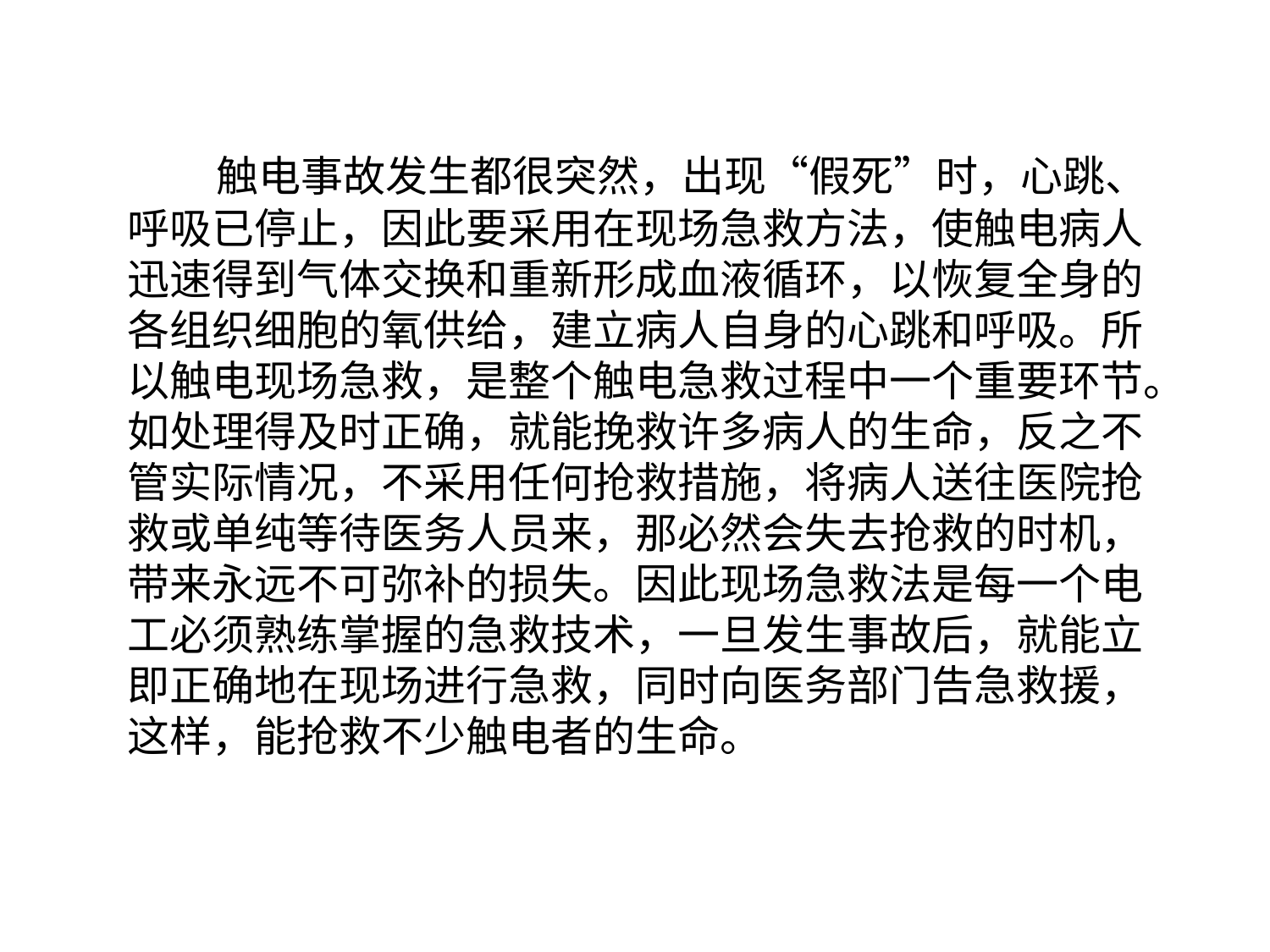

触电事故发生都很突然，出现“假死”时，心跳、呼吸已停止，因此要采用在现场急救方法，使触电病人迅速得到气体交换和重新形成血液循环，以恢复全身的各组织细胞的氧供给，建立病人自身的心跳和呼吸。所以触电现场急救，是整个触电急救过程中一个重要环节。如处理得及时正确，就能挽救许多病人的生命，反之不管实际情况，不采用任何抢救措施，将病人送往医院抢救或单纯等待医务人员来，那必然会失去抢救的时机，带来永远不可弥补的损失。因此现场急救法是每一个电工必须熟练掌握的急救技术，一旦发生事故后，就能立即正确地在现场进行急救，同时向医务部门告急救援，这样，能抢救不少触电者的生命。